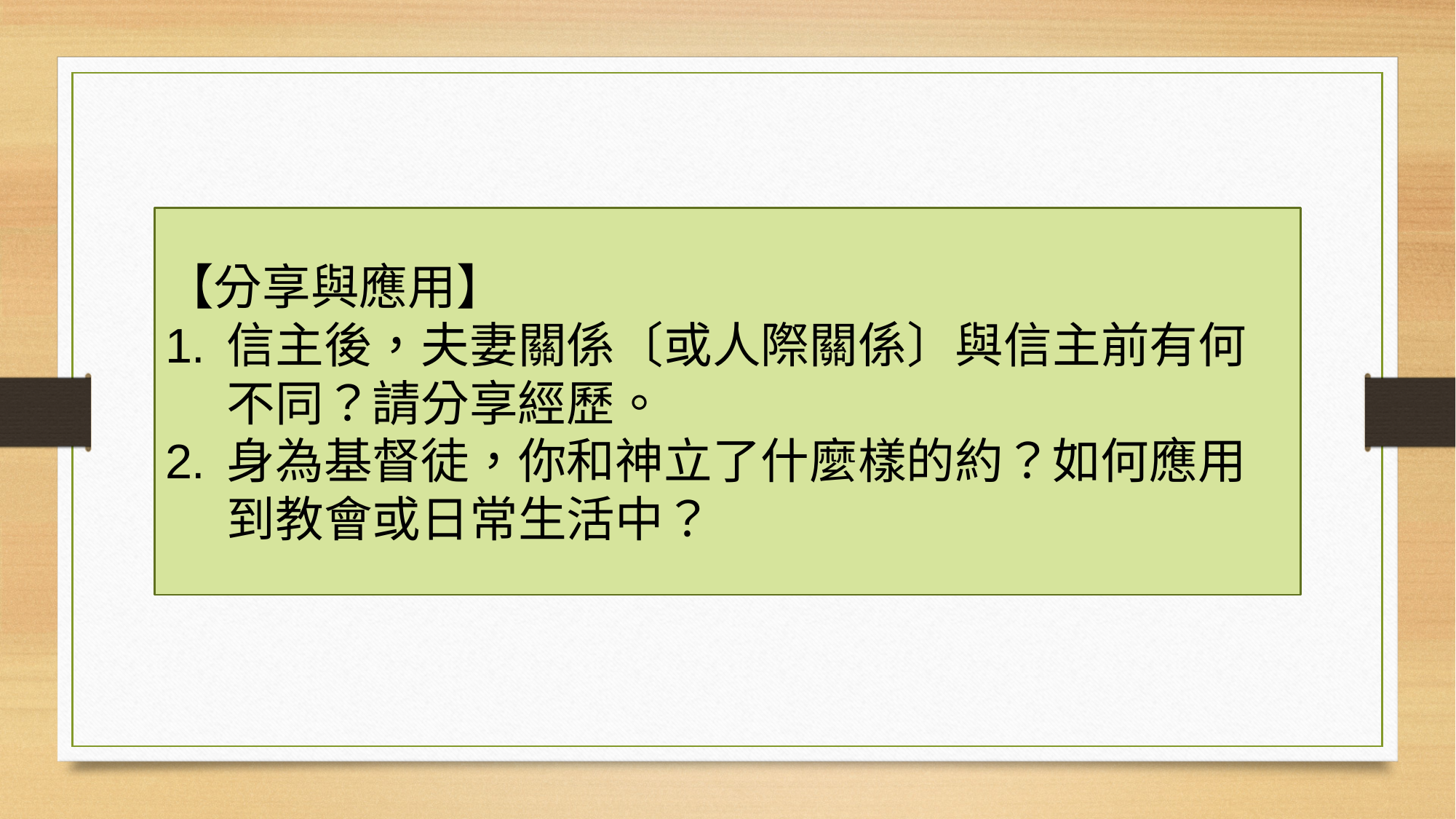

【分享與應用】
信主後，夫妻關係〔或人際關係〕與信主前有何不同？請分享經歷。
身為基督徒，你和神立了什麼樣的約？如何應用到教會或日常生活中？